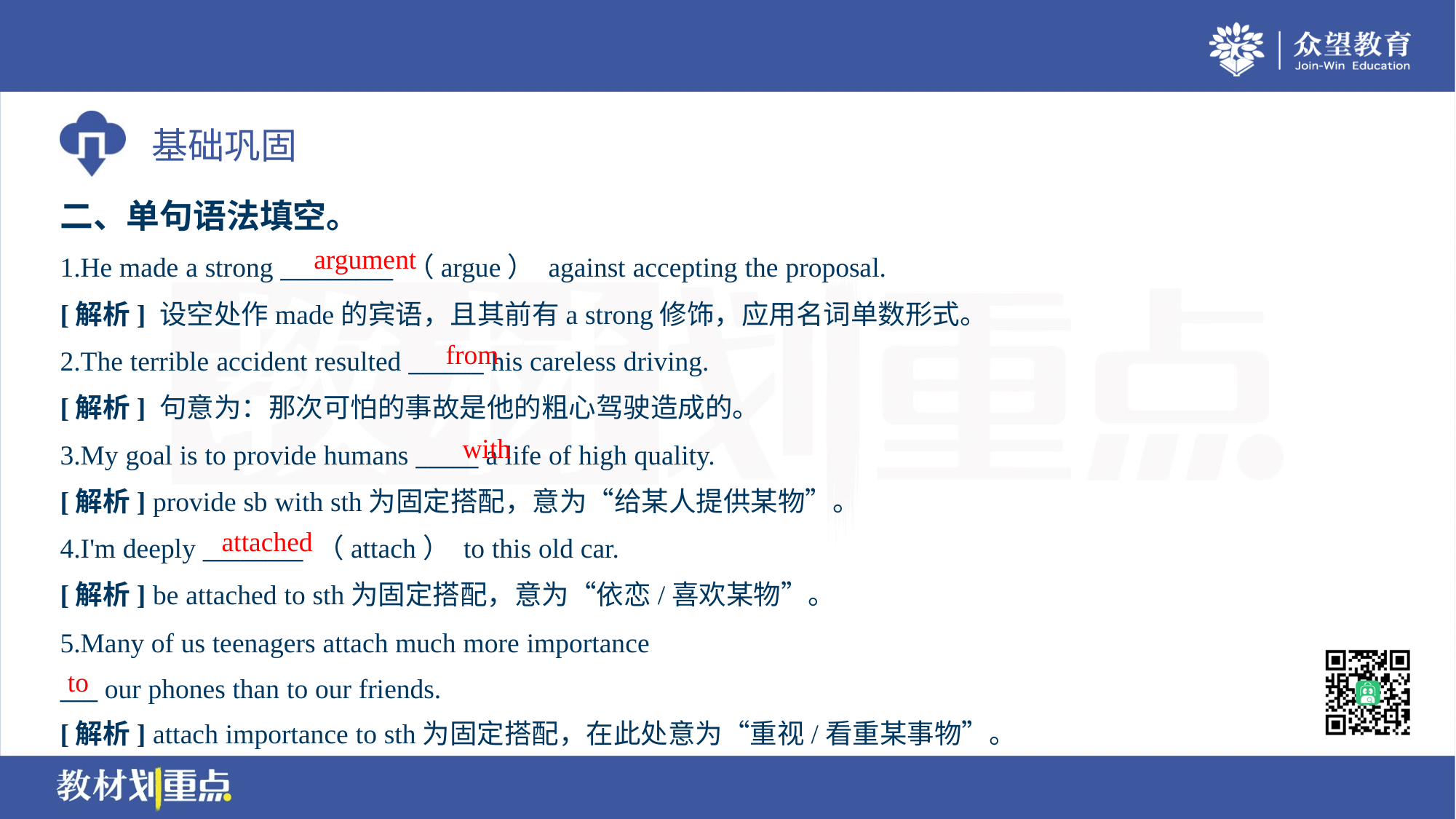

二、单句语法填空。
argument
1.He made a strong _________ （argue） against accepting the proposal.
[解析] 设空处作made的宾语，且其前有a strong修饰，应用名词单数形式。
from
2.The terrible accident resulted ______ his careless driving.
[解析] 句意为：那次可怕的事故是他的粗心驾驶造成的。
with
3.My goal is to provide humans _____ a life of high quality.
[解析] provide sb with sth为固定搭配，意为“给某人提供某物”。
attached
4.I'm deeply ________ （attach） to this old car.
[解析] be attached to sth为固定搭配，意为“依恋/喜欢某物”。
5.Many of us teenagers attach much more importance
___ our phones than to our friends.
to
[解析] attach importance to sth为固定搭配，在此处意为“重视/看重某事物”。